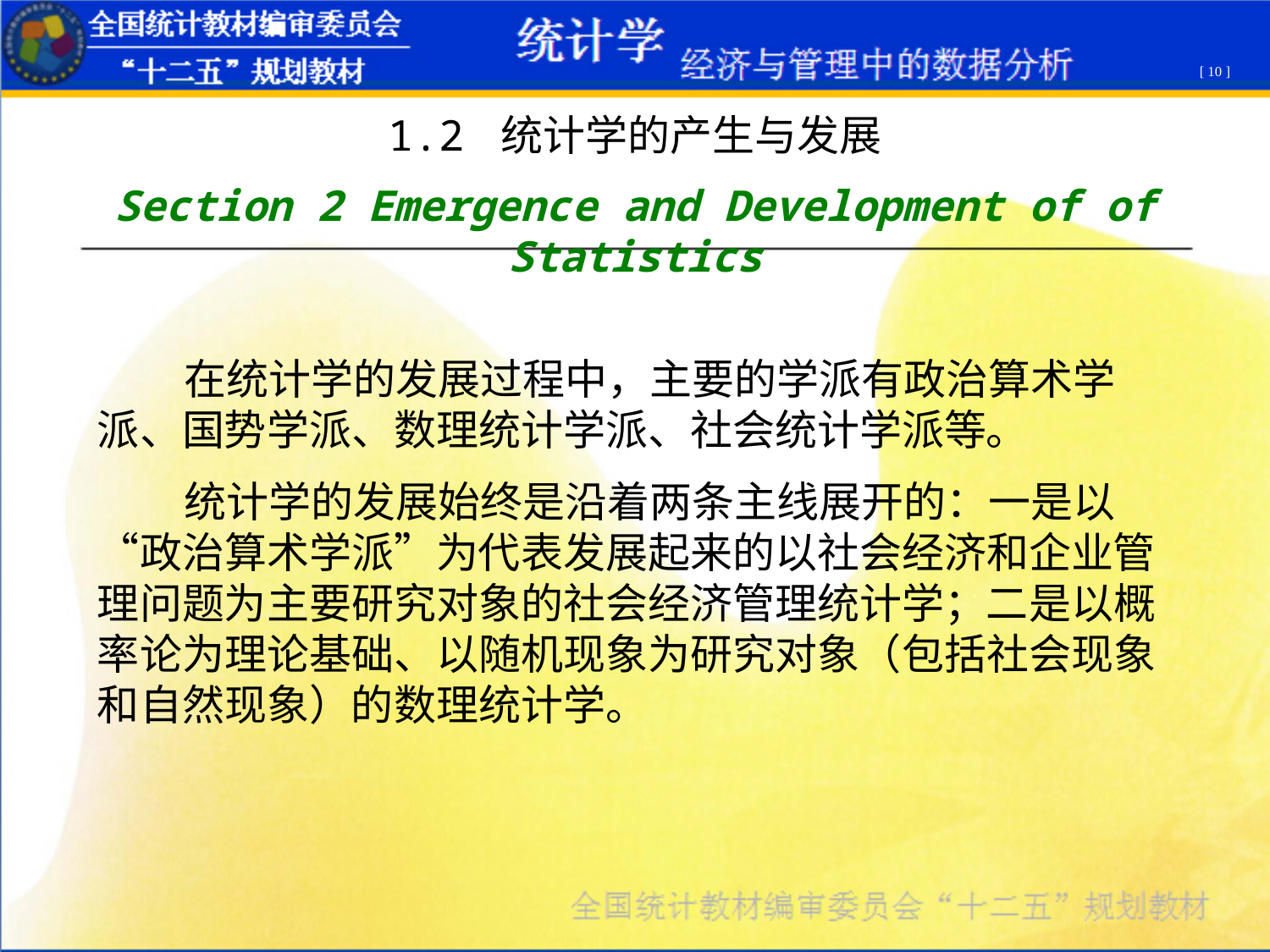

[ 10 ]
1.2 统计学的产生与发展
Section 2 Emergence and Development of of Statistics
        在统计学的发展过程中，主要的学派有政治算术学派、国势学派、数理统计学派、社会统计学派等。
        统计学的发展始终是沿着两条主线展开的：一是以“政治算术学派”为代表发展起来的以社会经济和企业管理问题为主要研究对象的社会经济管理统计学；二是以概率论为理论基础、以随机现象为研究对象（包括社会现象和自然现象）的数理统计学。